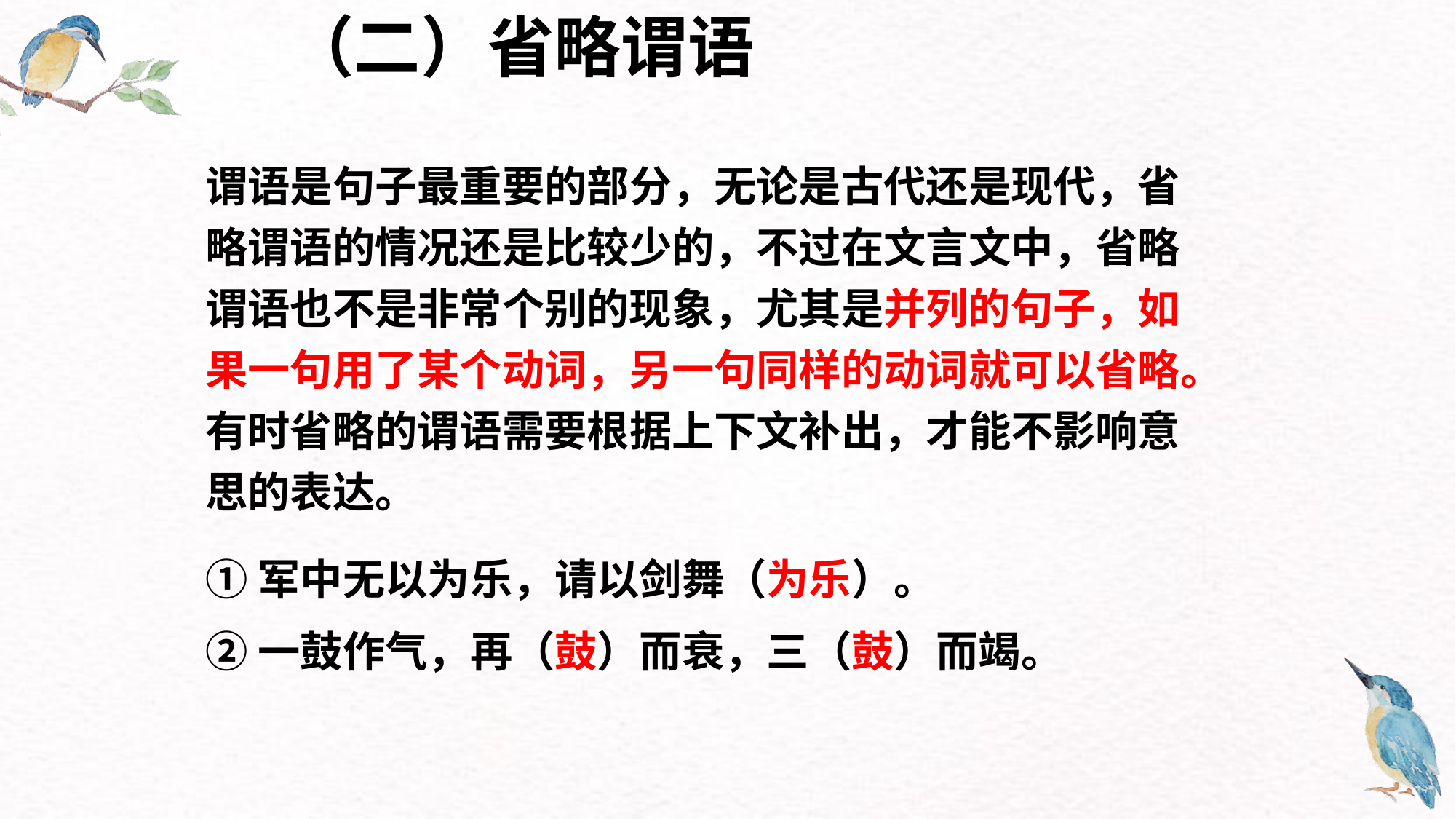

（二）省略谓语
谓语是句子最重要的部分，无论是古代还是现代，省略谓语的情况还是比较少的，不过在文言文中，省略谓语也不是非常个别的现象，尤其是并列的句子，如果一句用了某个动词，另一句同样的动词就可以省略。有时省略的谓语需要根据上下文补出，才能不影响意思的表达。
①军中无以为乐，请以剑舞（为乐）。
②一鼓作气，再（鼓）而衰，三（鼓）而竭。